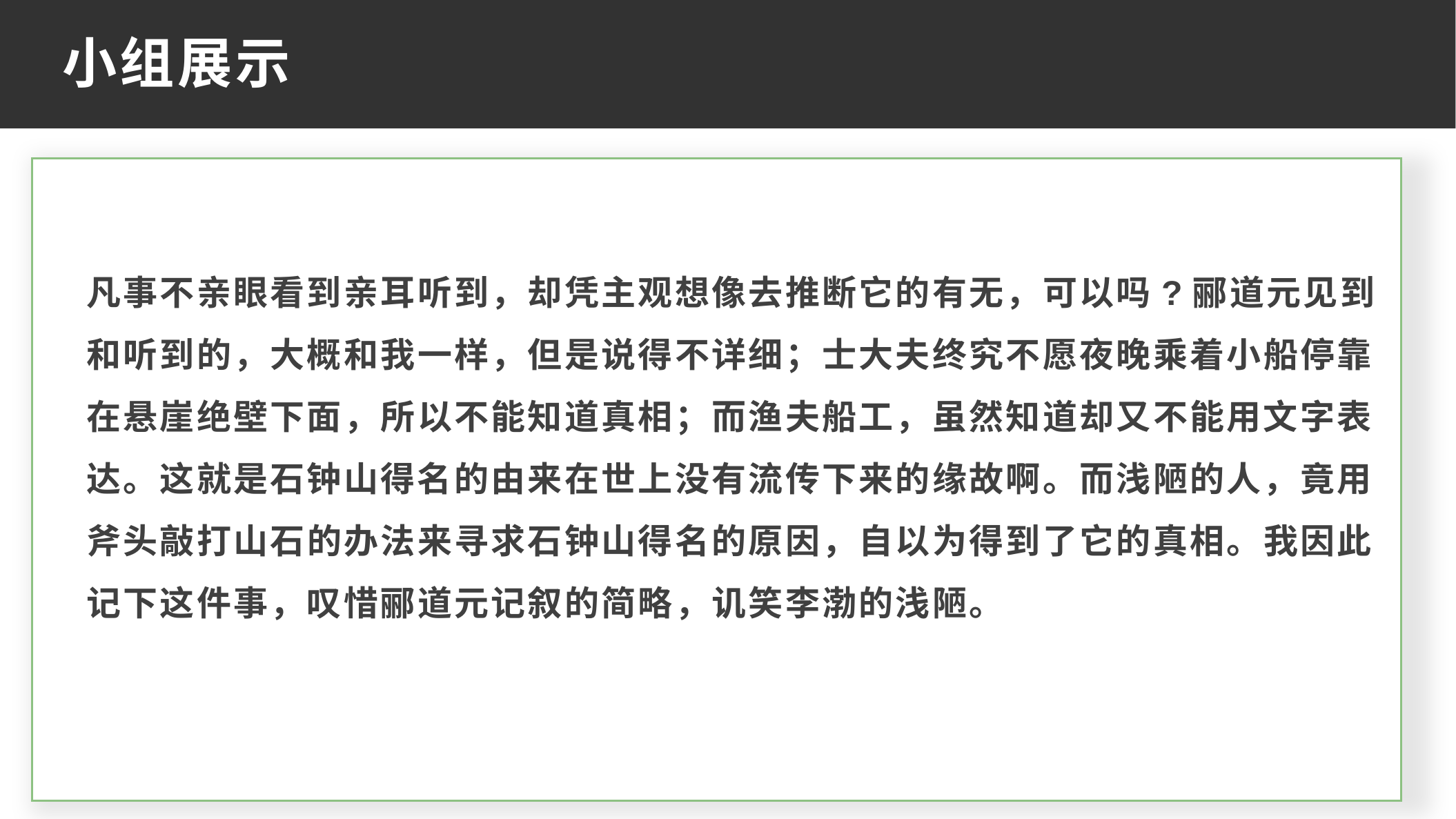

小组展示
凡事不亲眼看到亲耳听到，却凭主观想像去推断它的有无，可以吗?郦道元见到和听到的，大概和我一样，但是说得不详细；士大夫终究不愿夜晚乘着小船停靠在悬崖绝壁下面，所以不能知道真相；而渔夫船工，虽然知道却又不能用文字表达。这就是石钟山得名的由来在世上没有流传下来的缘故啊。而浅陋的人，竟用斧头敲打山石的办法来寻求石钟山得名的原因，自以为得到了它的真相。我因此记下这件事，叹惜郦道元记叙的简略，讥笑李渤的浅陋。